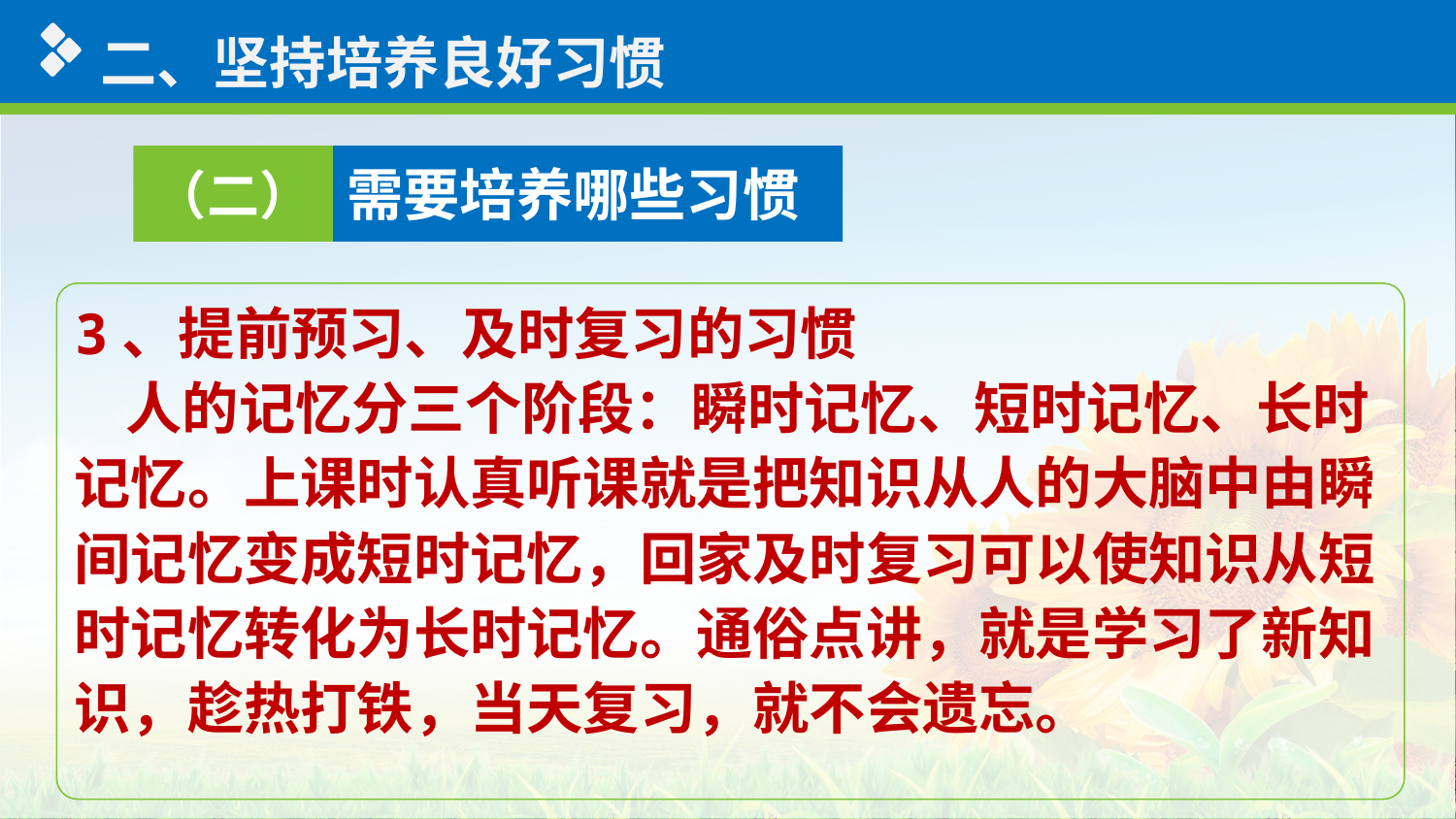

二、坚持培养良好习惯

（二）
需要培养哪些习惯

3、提前预习、及时复习的习惯
    人的记忆分三个阶段：瞬时记忆、短时记忆、长时记忆。上课时认真听课就是把知识从人的大脑中由瞬间记忆变成短时记忆，回家及时复习可以使知识从短时记忆转化为长时记忆。通俗点讲，就是学习了新知识，趁热打铁，当天复习，就不会遗忘。